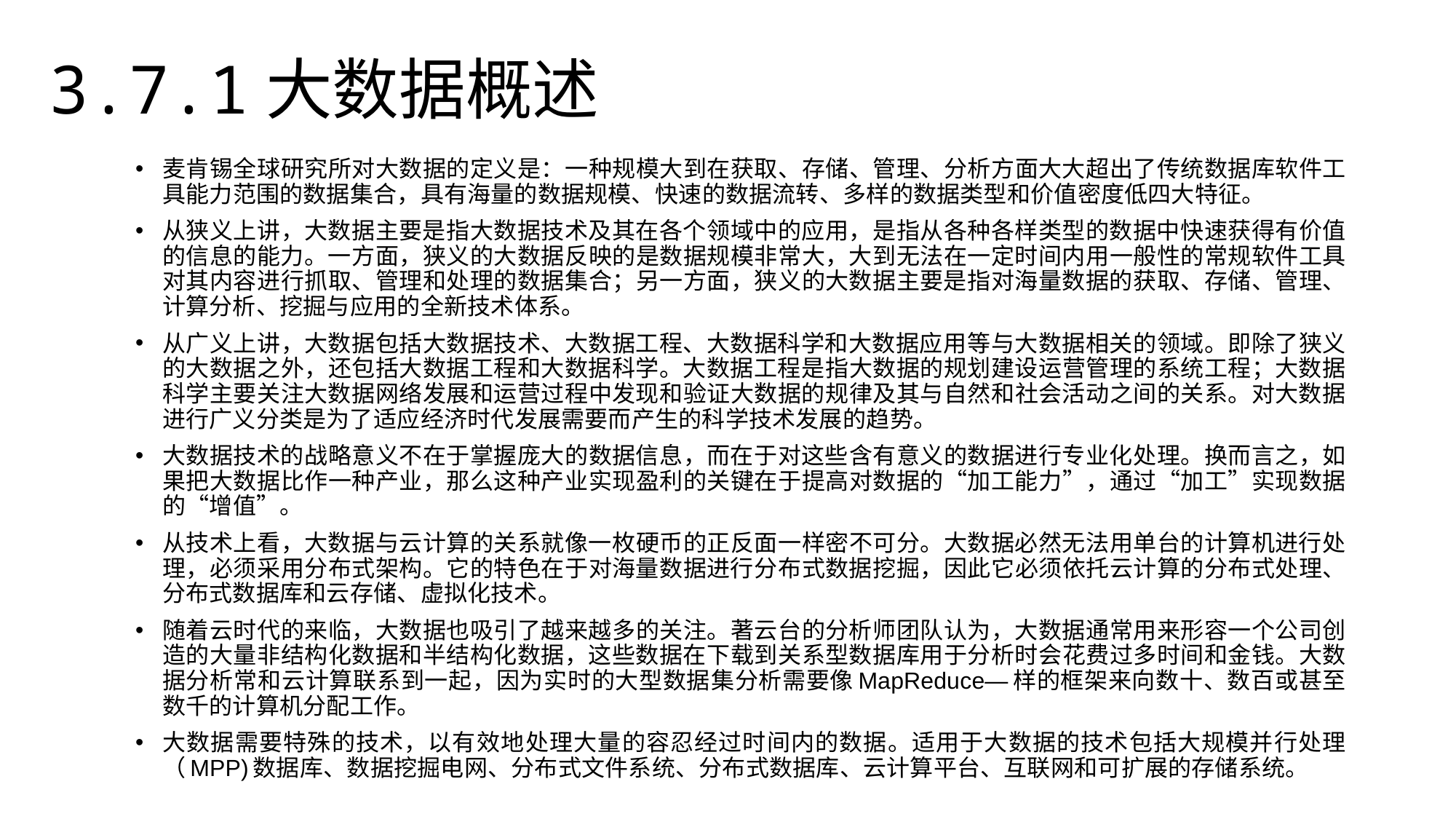

3.7.1大数据概述
麦肯锡全球研究所对大数据的定义是：一种规模大到在获取、存储、管理、分析方面大大超出了传统数据库软件工具能力范围的数据集合，具有海量的数据规模、快速的数据流转、多样的数据类型和价值密度低四大特征。
从狭义上讲，大数据主要是指大数据技术及其在各个领域中的应用，是指从各种各样类型的数据中快速获得有价值的信息的能力。一方面，狭义的大数据反映的是数据规模非常大，大到无法在一定时间内用一般性的常规软件工具对其内容进行抓取、管理和处理的数据集合；另一方面，狭义的大数据主要是指对海量数据的获取、存储、管理、计算分析、挖掘与应用的全新技术体系。
从广义上讲，大数据包括大数据技术、大数据工程、大数据科学和大数据应用等与大数据相关的领域。即除了狭义的大数据之外，还包括大数据工程和大数据科学。大数据工程是指大数据的规划建设运营管理的系统工程；大数据科学主要关注大数据网络发展和运营过程中发现和验证大数据的规律及其与自然和社会活动之间的关系。对大数据进行广义分类是为了适应经济时代发展需要而产生的科学技术发展的趋势。
大数据技术的战略意义不在于掌握庞大的数据信息，而在于对这些含有意义的数据进行专业化处理。换而言之，如果把大数据比作一种产业，那么这种产业实现盈利的关键在于提高对数据的“加工能力”，通过“加工”实现数据的“增值”。
从技术上看，大数据与云计算的关系就像一枚硬币的正反面一样密不可分。大数据必然无法用单台的计算机进行处理，必须采用分布式架构。它的特色在于对海量数据进行分布式数据挖掘，因此它必须依托云计算的分布式处理、分布式数据库和云存储、虚拟化技术。
随着云时代的来临，大数据也吸引了越来越多的关注。著云台的分析师团队认为，大数据通常用来形容一个公司创造的大量非结构化数据和半结构化数据，这些数据在下载到关系型数据库用于分析时会花费过多时间和金钱。大数据分析常和云计算联系到一起，因为实时的大型数据集分析需要像MapReduce—样的框架来向数十、数百或甚至数千的计算机分配工作。
大数据需要特殊的技术，以有效地处理大量的容忍经过时间内的数据。适用于大数据的技术包括大规模并行处理（MPP)数据库、数据挖掘电网、分布式文件系统、分布式数据库、云计算平台、互联网和可扩展的存储系统。